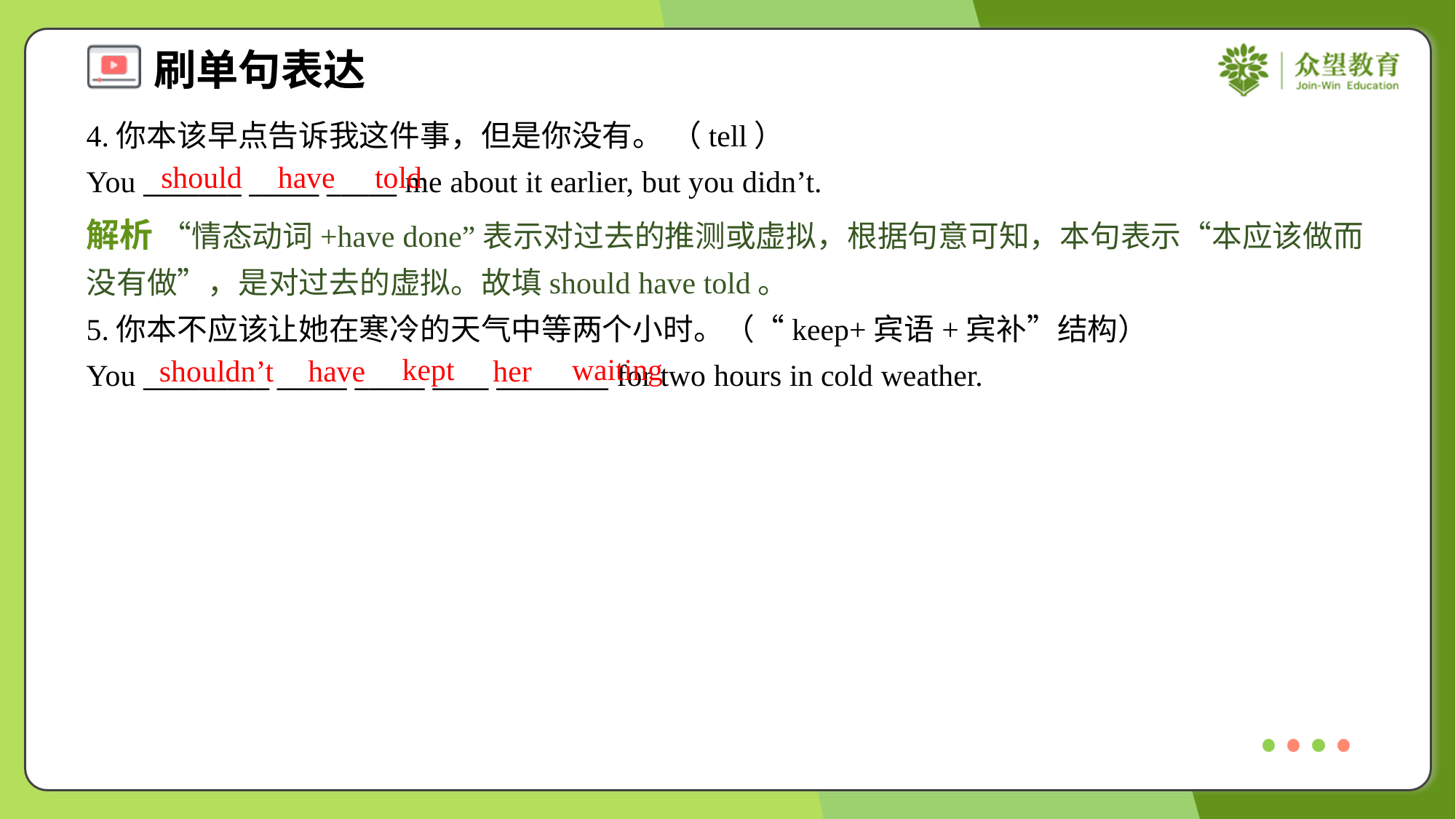

4.你本该早点告诉我这件事，但是你没有。 （tell）
You _______ _____ _____ me about it earlier, but you didn’t.
should
have
told
解析 “情态动词+have done”表示对过去的推测或虚拟，根据句意可知，本句表示“本应该做而没有做”，是对过去的虚拟。故填should have told。
5.你本不应该让她在寒冷的天气中等两个小时。（“keep+宾语+宾补”结构）
You _________ _____ _____ ____ ________ for two hours in cold weather.
kept
waiting
shouldn’t
have
her